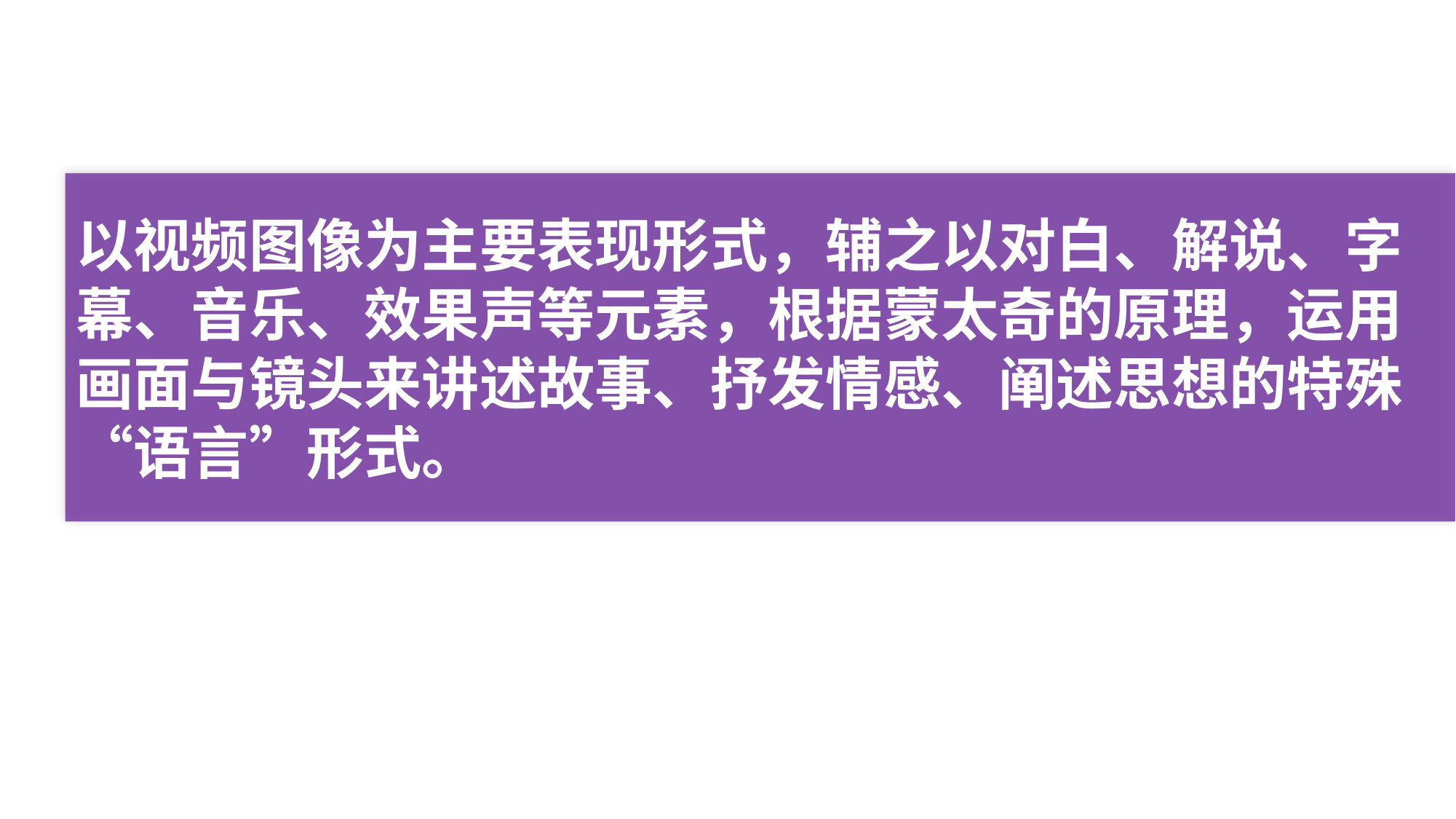

以视频图像为主要表现形式，辅之以对白、解说、字幕、音乐、效果声等元素，根据蒙太奇的原理，运用画面与镜头来讲述故事、抒发情感、阐述思想的特殊“语言”形式。